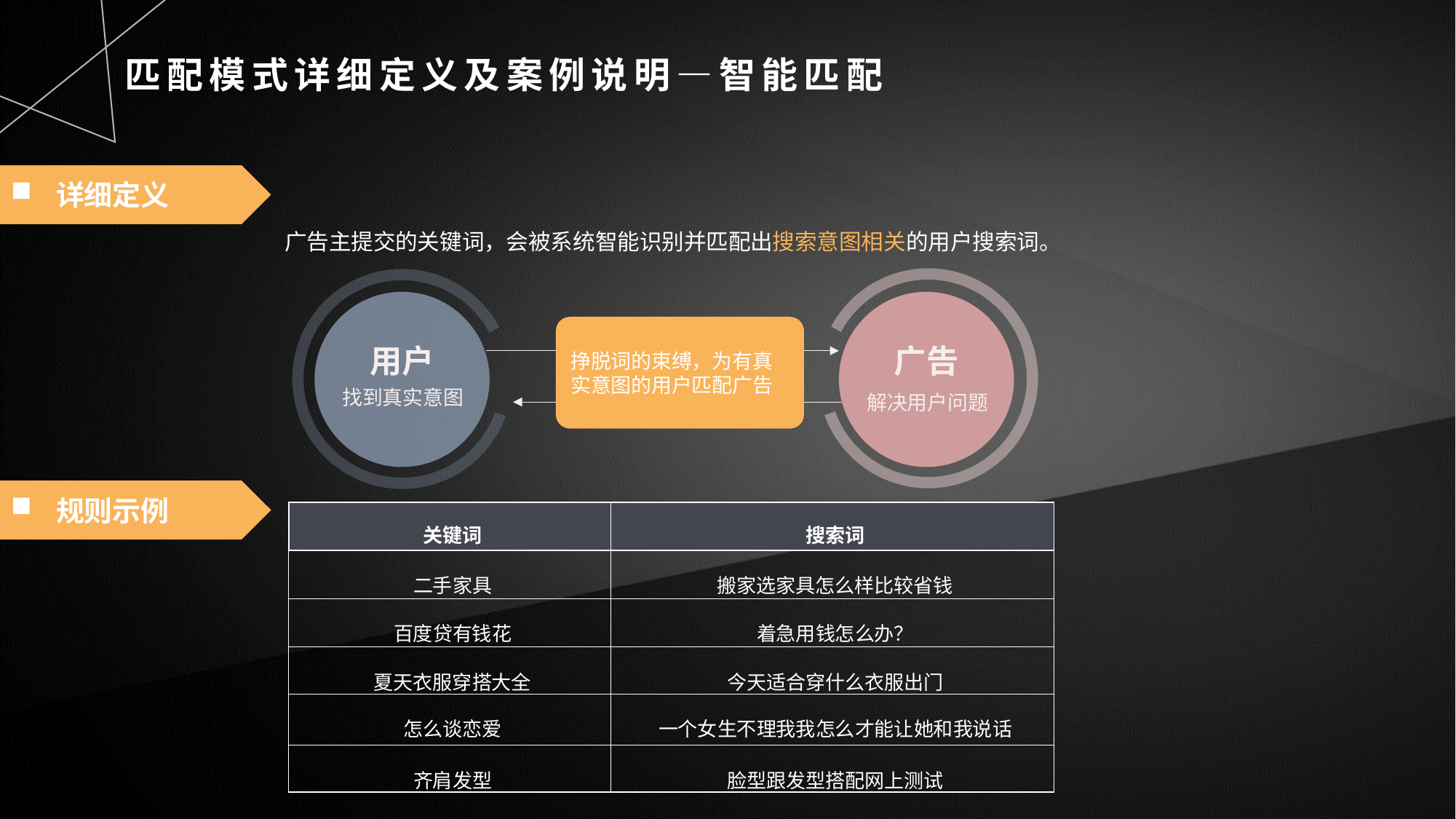

匹配模式详细定义及案例说明—智能匹配
详细定义
广告主提交的关键词，会被系统智能识别并匹配出搜索意图相关的用户搜索词。

用户

广告

挣脱词的束缚，为有真实意图的用户匹配广告
找到真实意图
解决用户问题
规则示例
| 关键词 | 搜索词 |
| --- | --- |
| 二手家具 | 搬家选家具怎么样比较省钱 |
| 百度贷有钱花 | 着急用钱怎么办？ |
| 夏天衣服穿搭大全 | 今天适合穿什么衣服出门 |
| 怎么谈恋爱 | 一个女生不理我我怎么才能让她和我说话 |
| 齐肩发型 | 脸型跟发型搭配网上测试 |